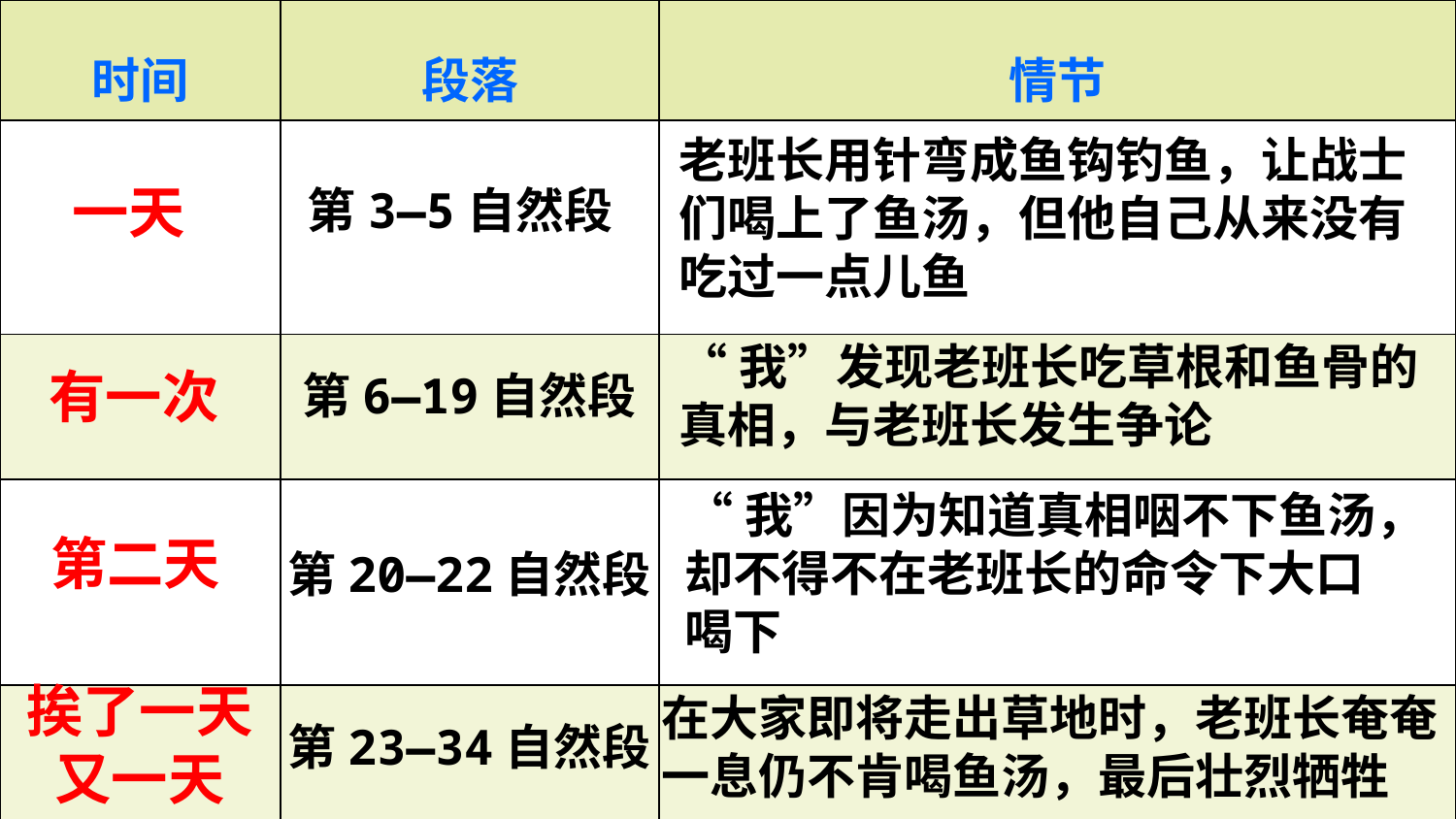

| 时间 | 段落 | 情节 |
| --- | --- | --- |
|  |  |  |
|  |  |  |
|  |  |  |
|  |  |  |
老班长用针弯成鱼钩钓鱼，让战士
们喝上了鱼汤，但他自己从来没有
吃过一点儿鱼
一天
第3—5自然段
“我”发现老班长吃草根和鱼骨的
真相，与老班长发生争论
有一次
第6—19自然段
“我”因为知道真相咽不下鱼汤，
却不得不在老班长的命令下大口
喝下
第二天
第20—22自然段
挨了一天
又一天
在大家即将走出草地时，老班长奄奄一息仍不肯喝鱼汤，最后壮烈牺牲
第23—34自然段